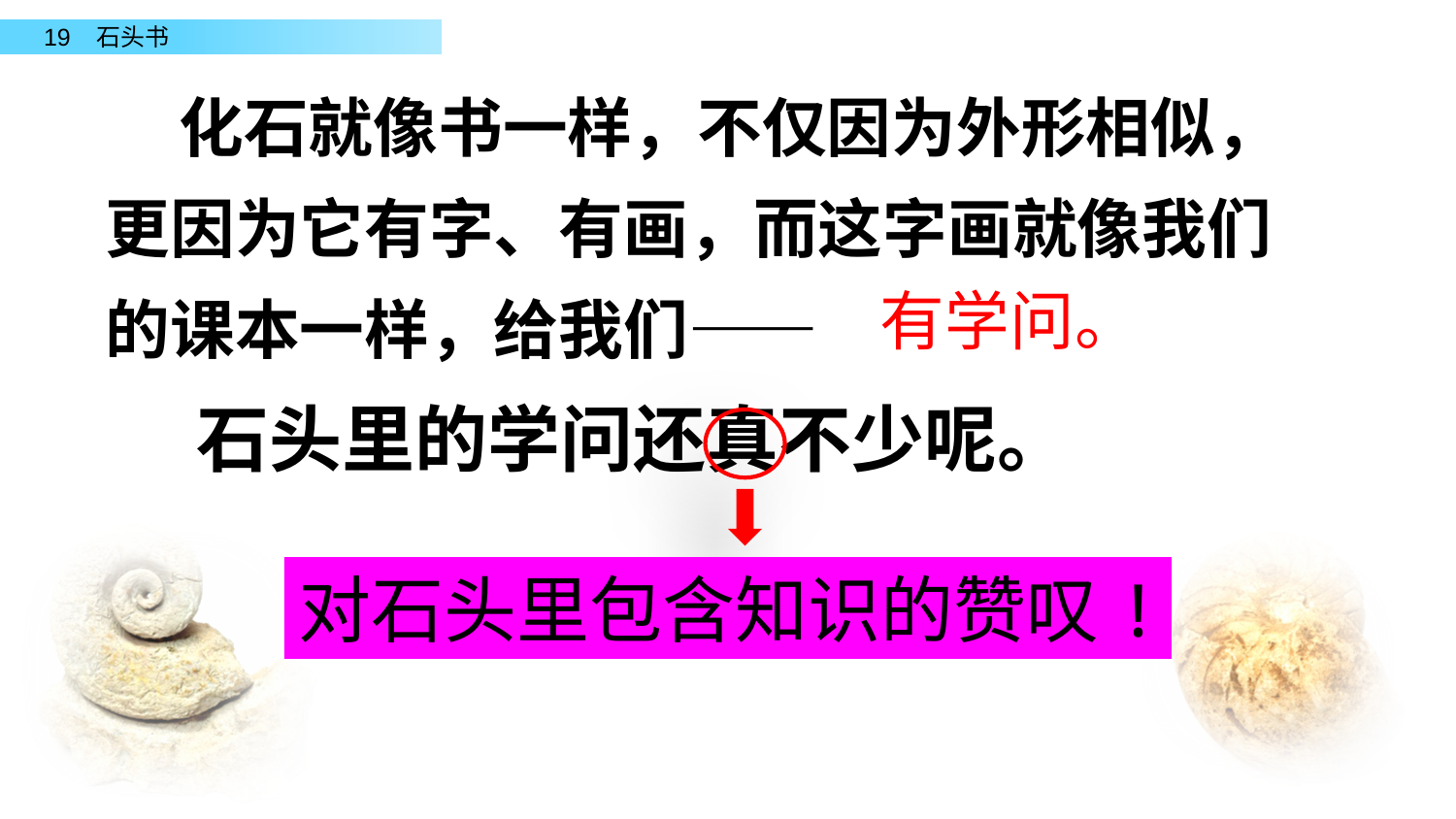

化石就像书一样，不仅因为外形相似，更因为它有字、有画，而这字画就像我们的课本一样，给我们——
有学问。
石头里的学问还真不少呢。

对石头里包含知识的赞叹!